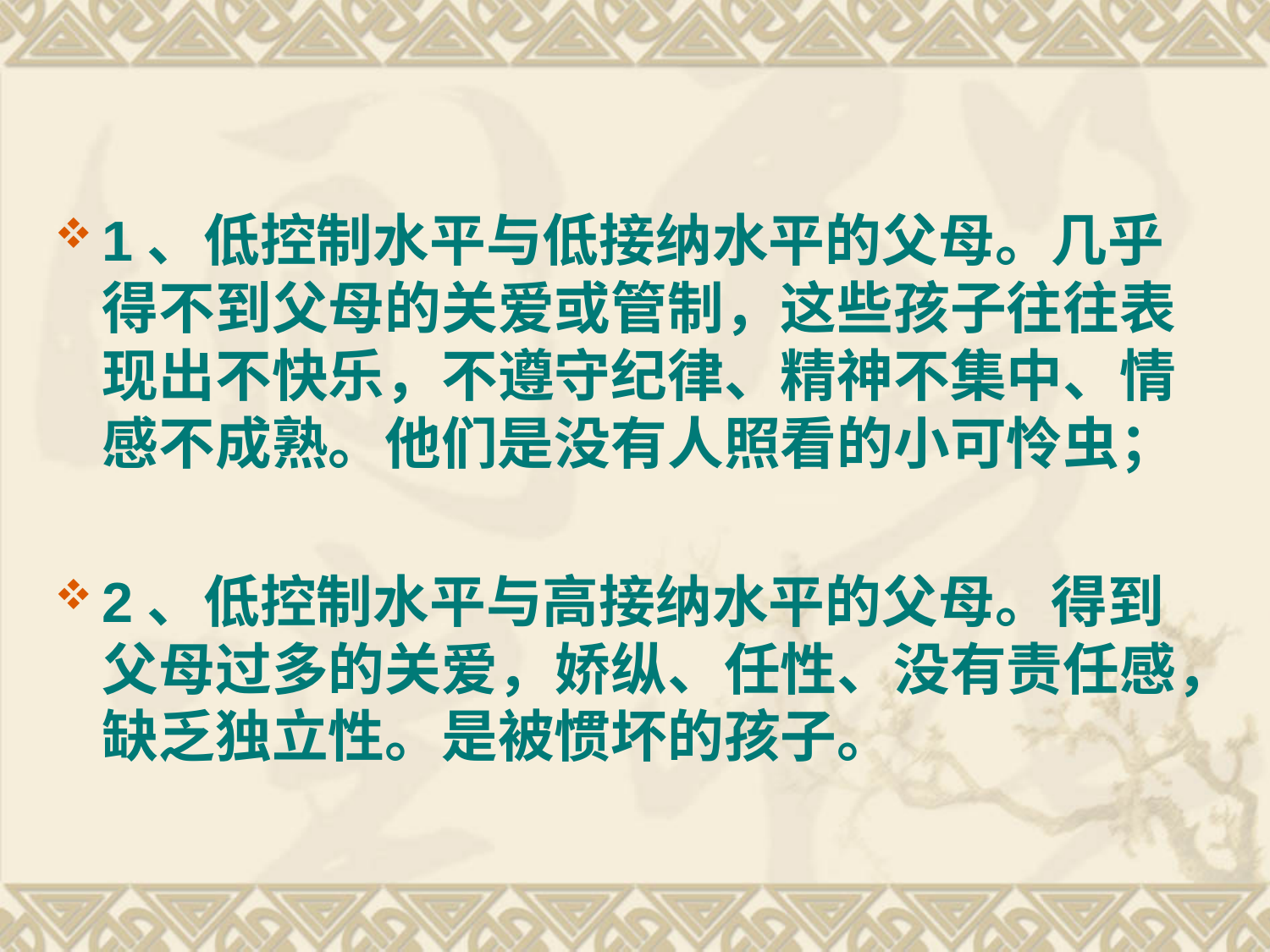

#
1、低控制水平与低接纳水平的父母。几乎得不到父母的关爱或管制，这些孩子往往表现出不快乐，不遵守纪律、精神不集中、情感不成熟。他们是没有人照看的小可怜虫；

2、低控制水平与高接纳水平的父母。得到父母过多的关爱，娇纵、任性、没有责任感，缺乏独立性。是被惯坏的孩子。